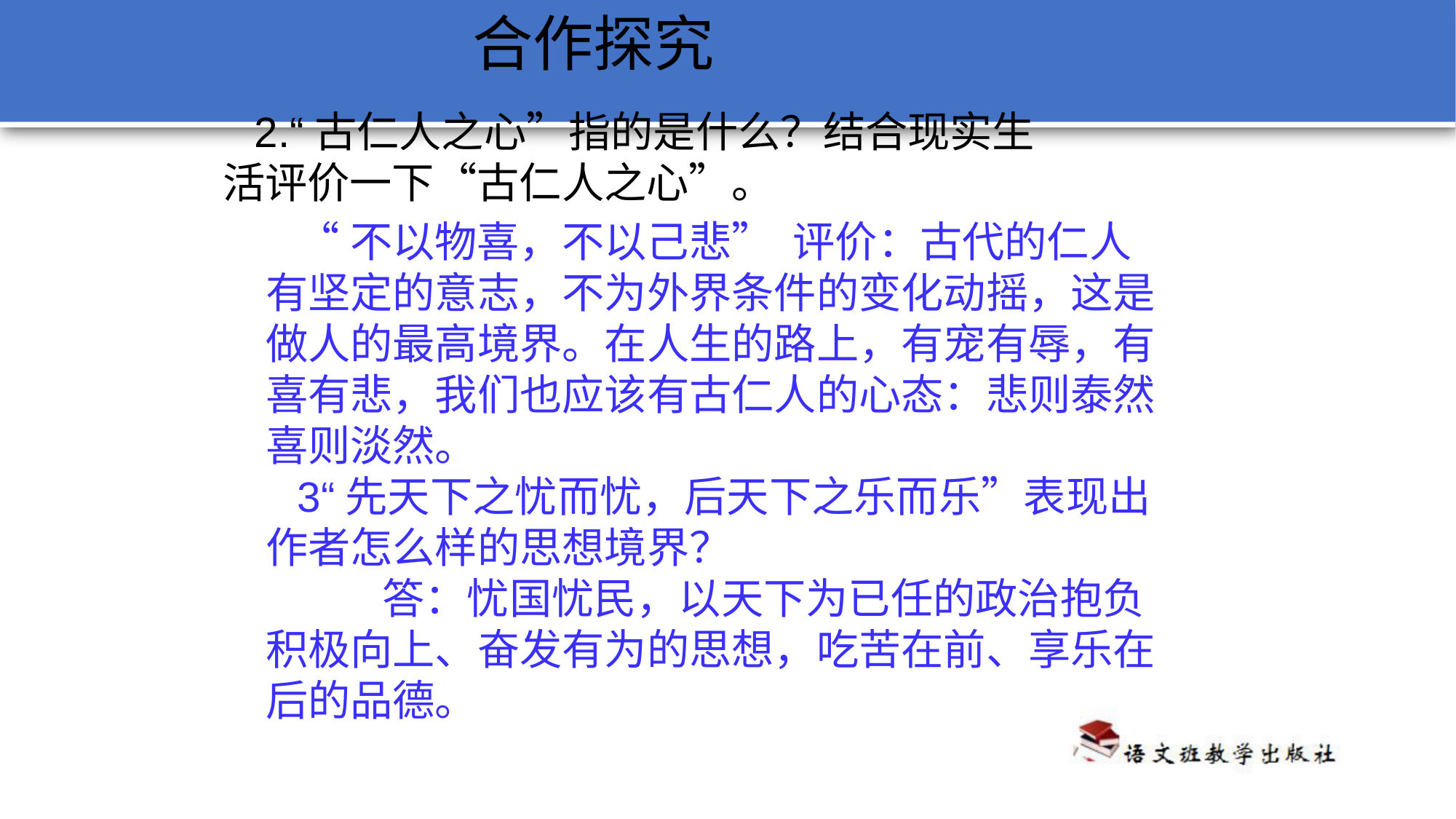

合作探究
2.“古仁人之心”指的是什么？结合现实生活评价一下“古仁人之心”。

“不以物喜，不以己悲”  评价：古代的仁人有坚定的意志，不为外界条件的变化动摇，这是做人的最高境界。在人生的路上，有宠有辱，有喜有悲，我们也应该有古仁人的心态：悲则泰然喜则淡然。
3“先天下之忧而忧，后天下之乐而乐”表现出作者怎么样的思想境界？
　　答：忧国忧民，以天下为已任的政治抱负积极向上、奋发有为的思想，吃苦在前、享乐在后的品德。